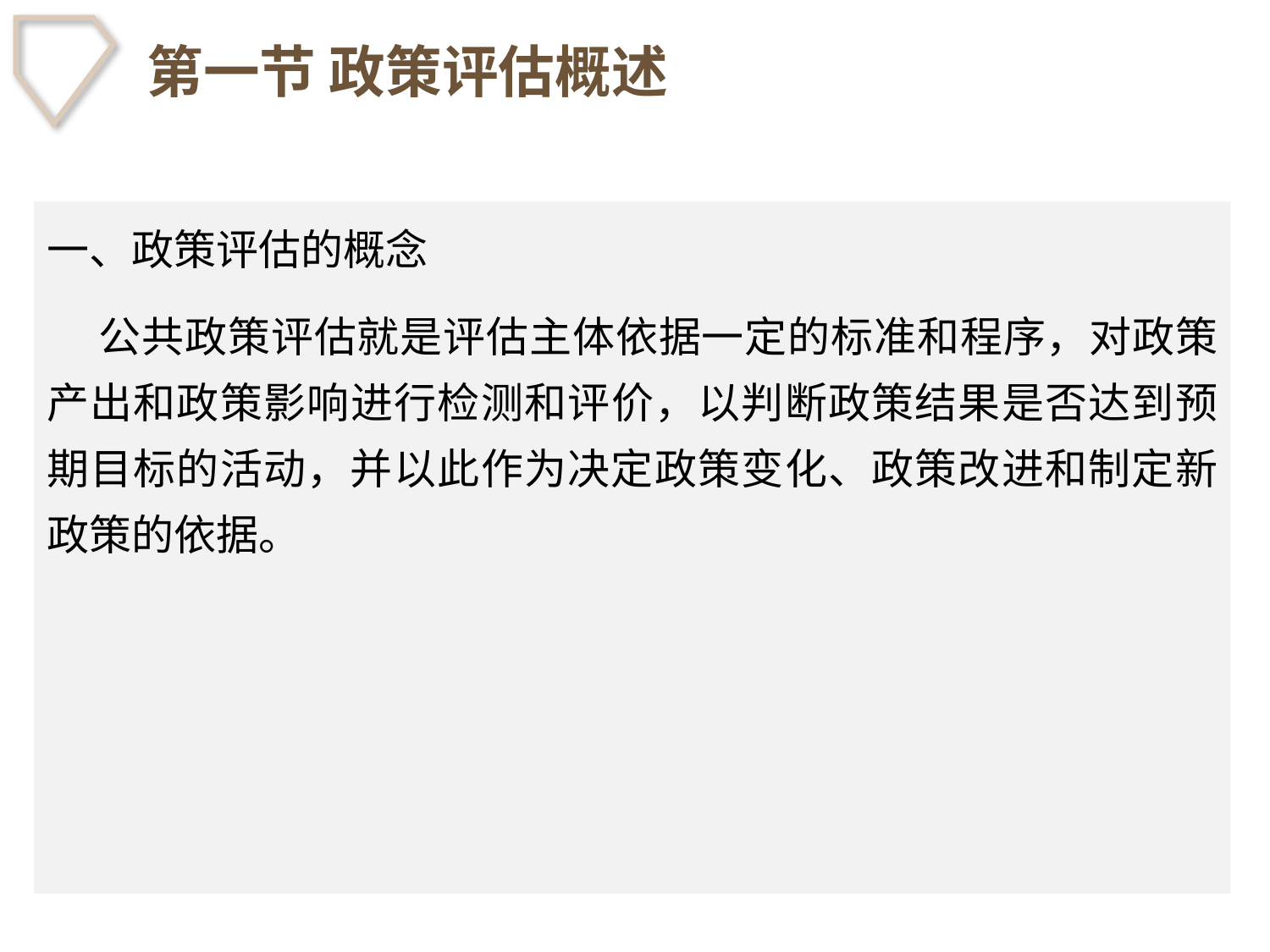

# 第一节 政策评估概述
一、政策评估的概念
    公共政策评估就是评估主体依据一定的标准和程序，对政策产出和政策影响进行检测和评价，以判断政策结果是否达到预期目标的活动，并以此作为决定政策变化、政策改进和制定新政策的依据。